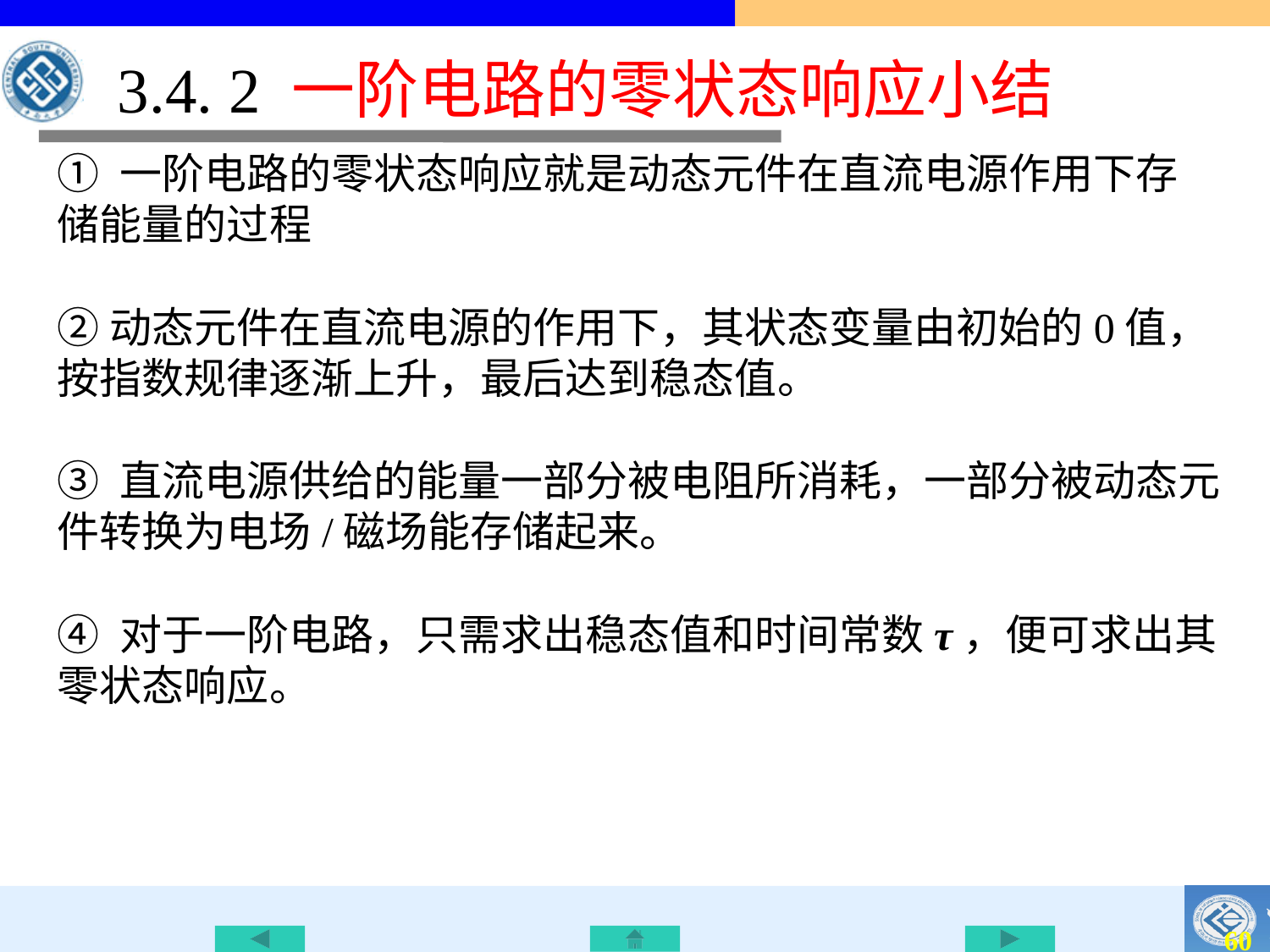

3.4. 2 一阶电路的零状态响应小结
① 一阶电路的零状态响应就是动态元件在直流电源作用下存储能量的过程
②动态元件在直流电源的作用下，其状态变量由初始的0值，按指数规律逐渐上升，最后达到稳态值。
③ 直流电源供给的能量一部分被电阻所消耗，一部分被动态元件转换为电场/磁场能存储起来。
④ 对于一阶电路，只需求出稳态值和时间常数τ，便可求出其零状态响应。
60